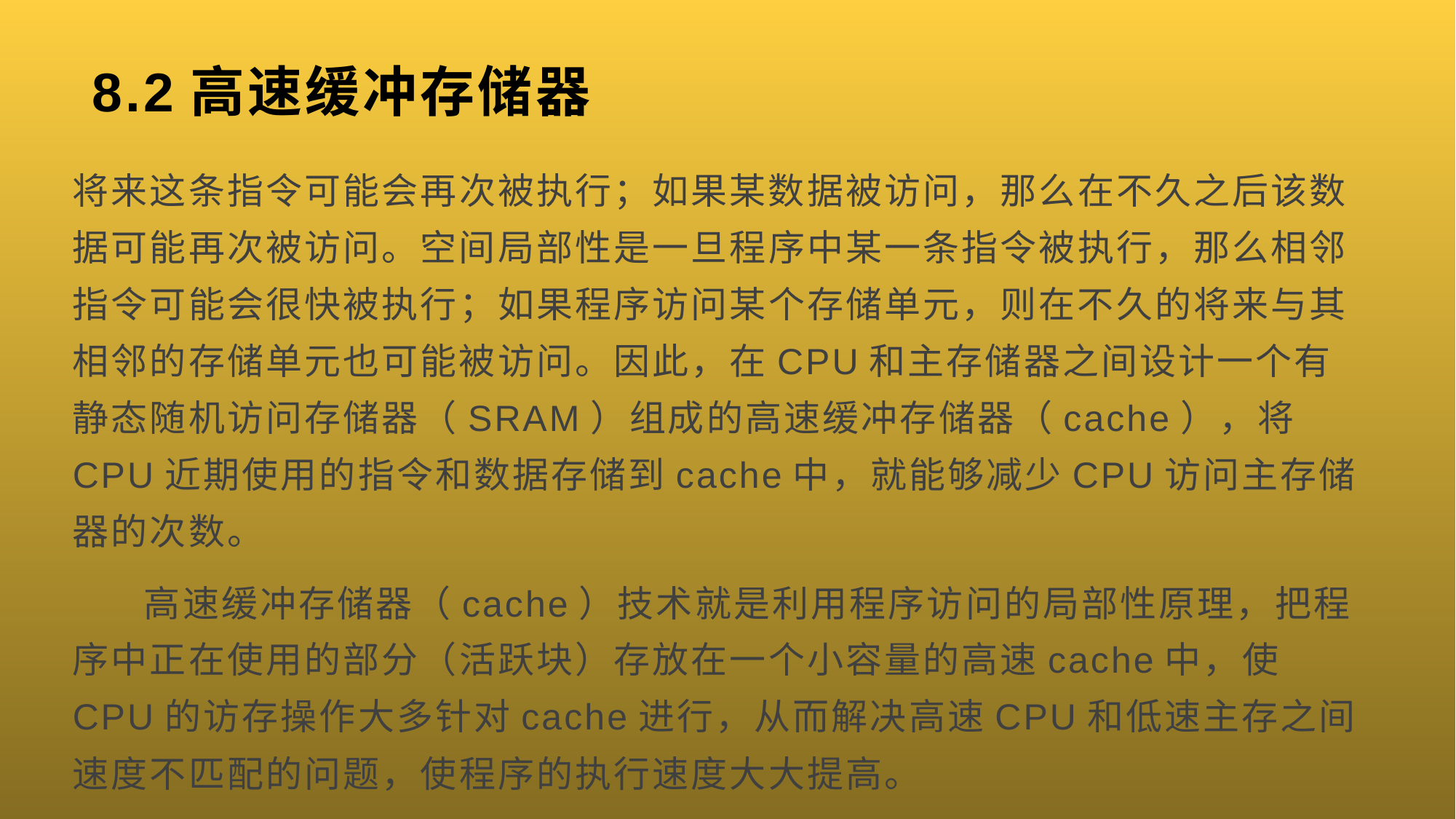

# 8.2高速缓冲存储器
将来这条指令可能会再次被执行；如果某数据被访问，那么在不久之后该数据可能再次被访问。空间局部性是一旦程序中某一条指令被执行，那么相邻指令可能会很快被执行；如果程序访问某个存储单元，则在不久的将来与其相邻的存储单元也可能被访问。因此，在CPU和主存储器之间设计一个有静态随机访问存储器（SRAM）组成的高速缓冲存储器（cache），将CPU近期使用的指令和数据存储到cache中，就能够减少CPU访问主存储器的次数。
      高速缓冲存储器（cache）技术就是利用程序访问的局部性原理，把程序中正在使用的部分（活跃块）存放在一个小容量的高速cache中，使CPU的访存操作大多针对cache进行，从而解决高速CPU和低速主存之间速度不匹配的问题，使程序的执行速度大大提高。